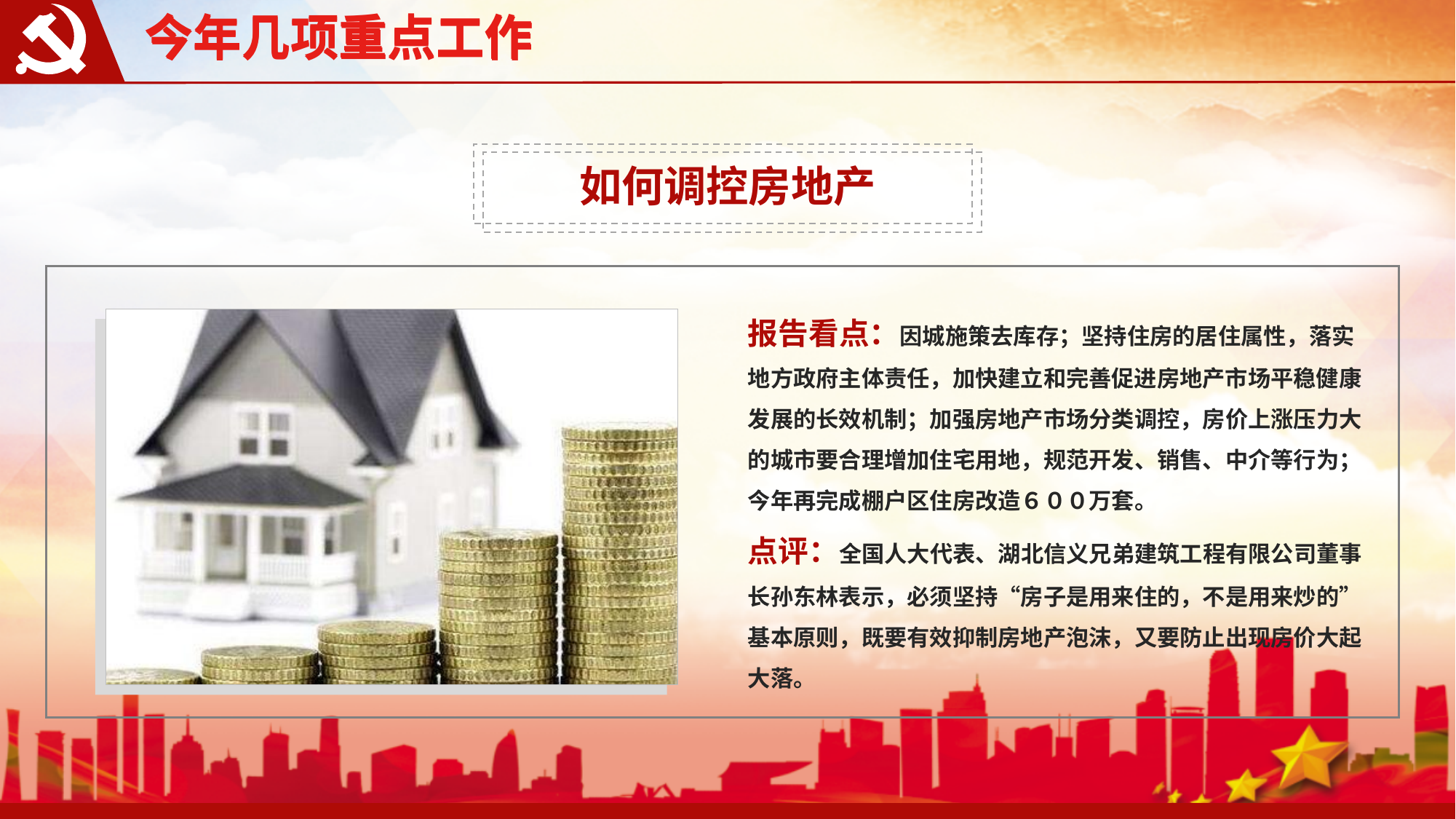

今年几项重点工作
今年几项重点工作

如何调控房地产

报告看点：因城施策去库存；坚持住房的居住属性，落实地方政府主体责任，加快建立和完善促进房地产市场平稳健康发展的长效机制；加强房地产市场分类调控，房价上涨压力大的城市要合理增加住宅用地，规范开发、销售、中介等行为；今年再完成棚户区住房改造６００万套。
点评：全国人大代表、湖北信义兄弟建筑工程有限公司董事长孙东林表示，必须坚持“房子是用来住的，不是用来炒的”基本原则，既要有效抑制房地产泡沫，又要防止出现房价大起大落。